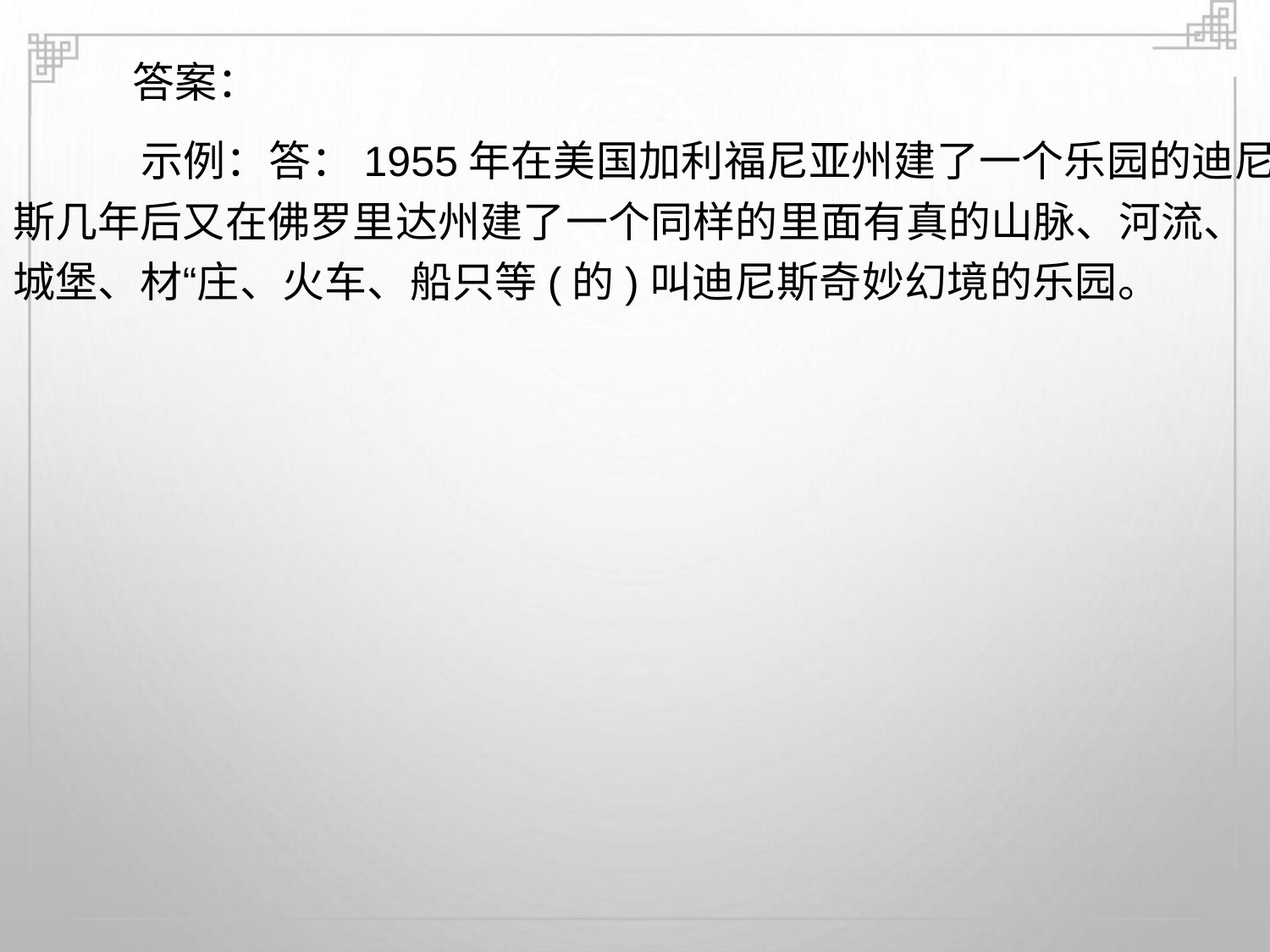

答案：
示例：答：1955年在美国加利福尼亚州建了一个乐园的迪尼
斯几年后又在佛罗里达州建了一个同样的里面有真的山脉、河流、
城堡、材“庄、火车、船只等(的)叫迪尼斯奇妙幻境的乐园。